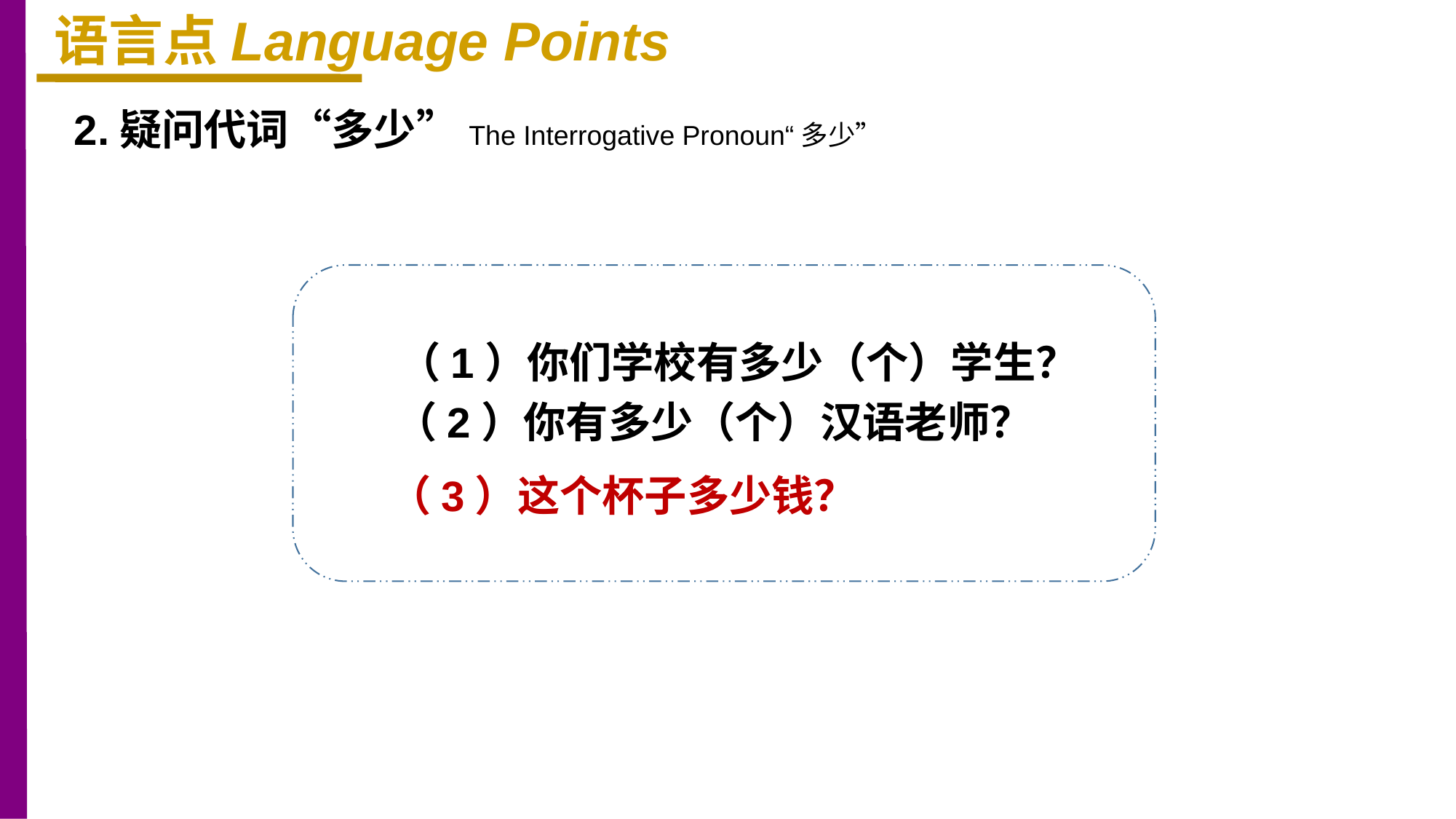

语言点Language Points
2.疑问代词“多少”The Interrogative Pronoun“多少”

（1）你们学校有多少（个）学生？
（2）你有多少（个）汉语老师？
（3）这个杯子多少钱？